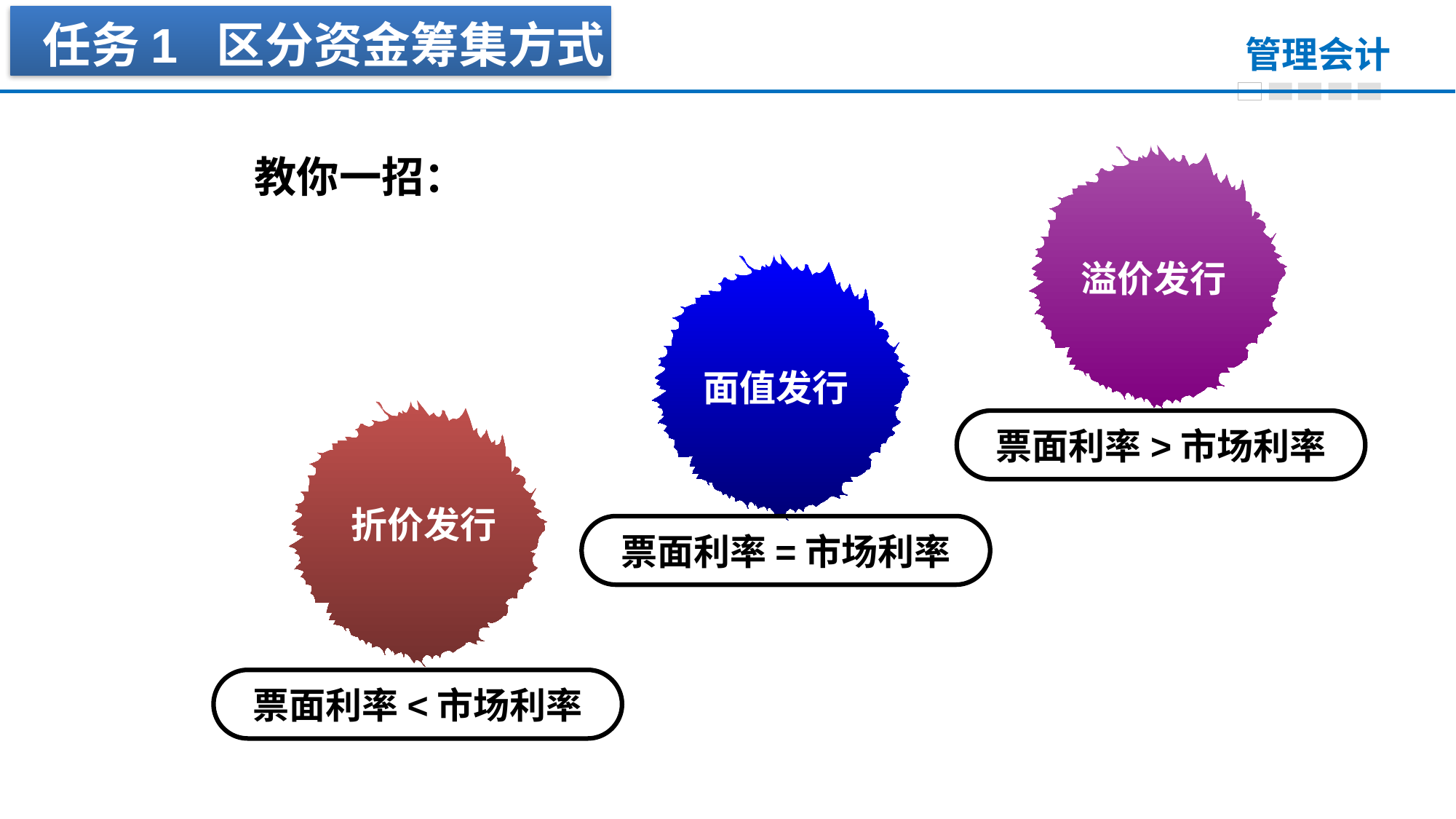

任务1  区分资金筹集方式
教你一招：

溢价发行

面值发行

票面利率>市场利率
折价发行
票面利率=市场利率
票面利率<市场利率